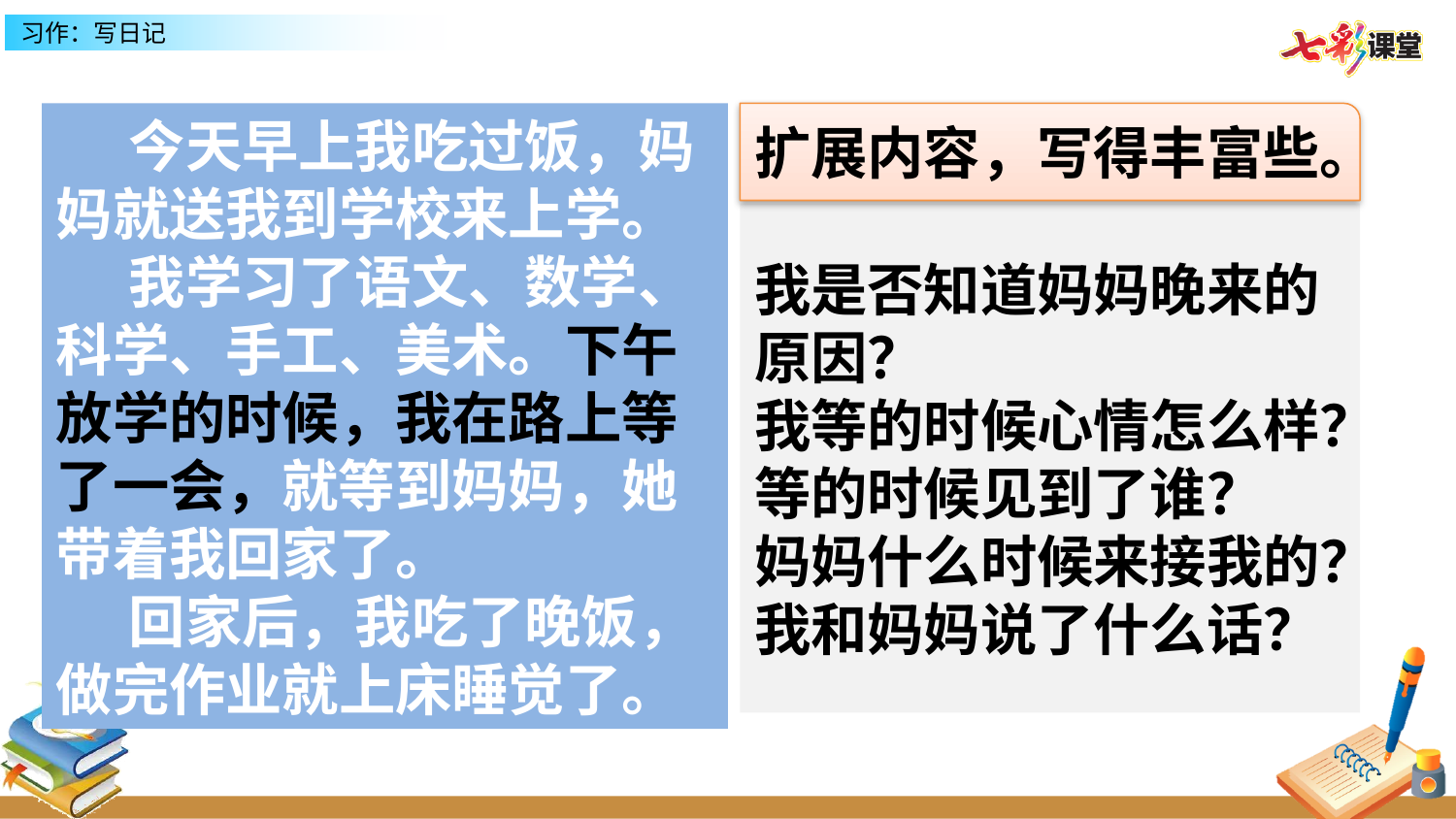

今天早上我吃过饭，妈妈就送我到学校来上学。
我学习了语文、数学、科学、手工、美术。下午放学的时候，我在路上等了一会，就等到妈妈，她带着我回家了。
回家后，我吃了晚饭，做完作业就上床睡觉了。
扩展内容，写得丰富些。
我是否知道妈妈晚来的原因？
我等的时候心情怎么样？
等的时候见到了谁？
妈妈什么时候来接我的？
我和妈妈说了什么话？